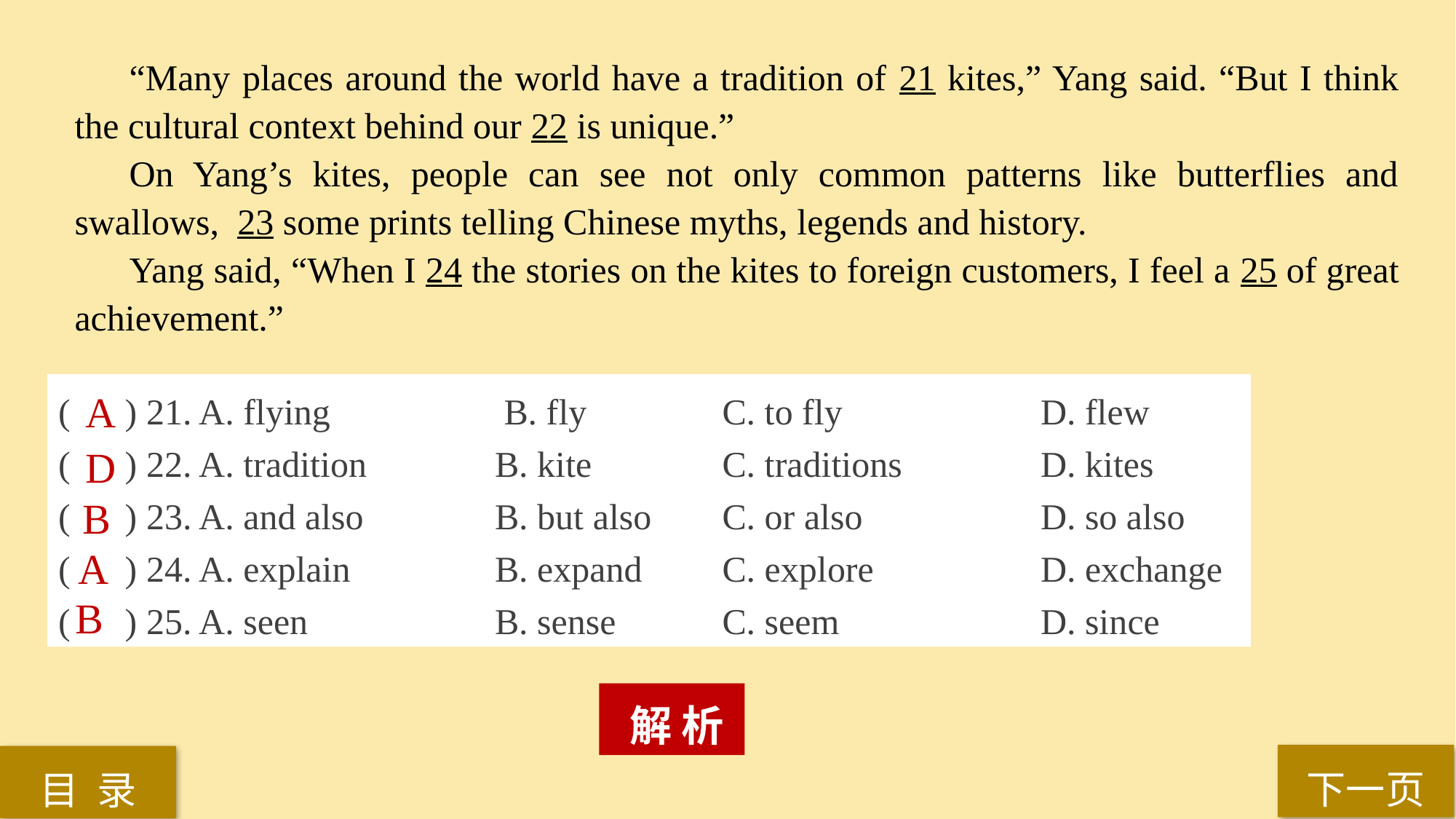

“Many places around the world have a tradition of 21 kites,” Yang said. “But I think the cultural context behind our 22 is unique.”
On Yang’s kites, people can see not only common patterns like butterflies and swallows,  23 some prints telling Chinese myths, legends and history.
Yang said, “When I 24 the stories on the kites to foreign customers, I feel a 25 of great achievement.”
(      ) 21. A. flying		 B. fly 		 C. to fly 		D. flew
(      ) 22. A. tradition 		B. kite 		 C. traditions 		D. kites
(      ) 23. A. and also 		B. but also	 C. or also		D. so also
(      ) 24. A. explain 		B. expand 	 C. explore 		D. exchange
(      ) 25. A. seen 		B. sense 	 C. seem 		D. since
A
D
B
A
B
 解 析